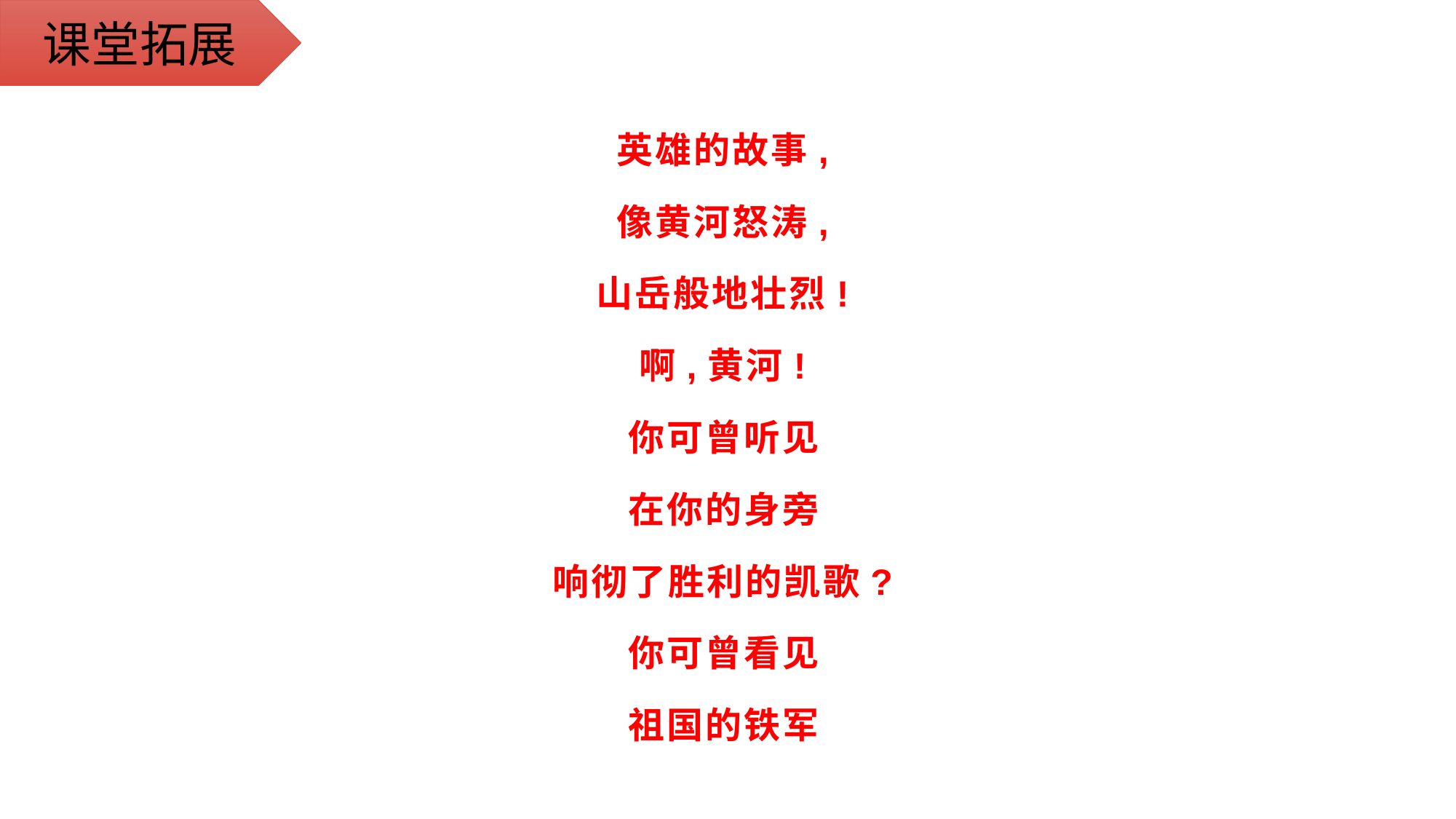

课堂拓展
英雄的故事,
像黄河怒涛,
山岳般地壮烈!
啊,黄河!
你可曾听见
在你的身旁
响彻了胜利的凯歌?
你可曾看见
祖国的铁军